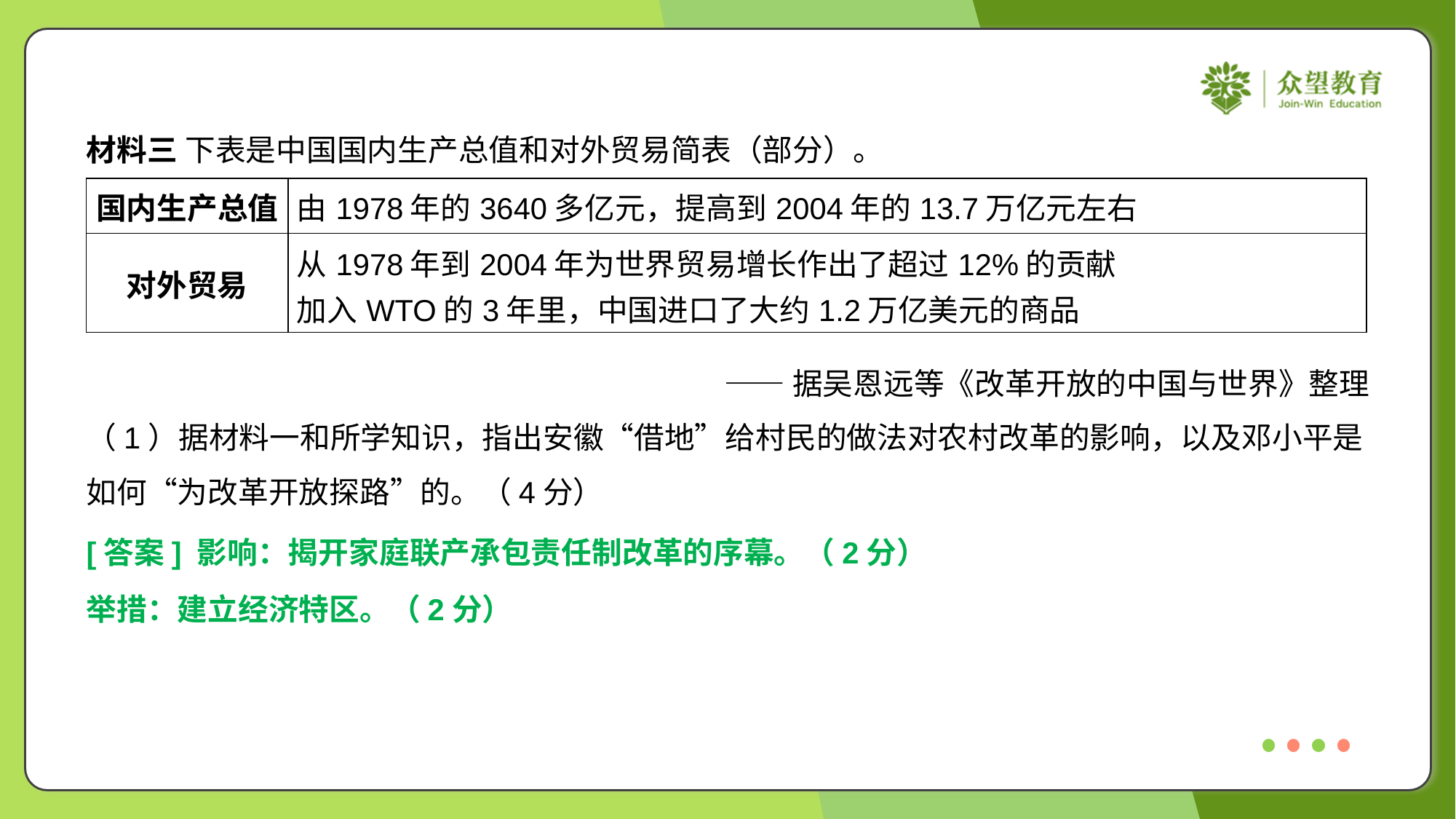

材料三 下表是中国国内生产总值和对外贸易简表（部分）。
| 国内生产总值 | 由1978年的3640多亿元，提高到2004年的13.7万亿元左右 |
| --- | --- |
| 对外贸易 | 从1978年到2004年为世界贸易增长作出了超过12%的贡献 加入WTO的3年里，中国进口了大约1.2万亿美元的商品 |
——据吴恩远等《改革开放的中国与世界》整理
（1）据材料一和所学知识，指出安徽“借地”给村民的做法对农村改革的影响，以及邓小平是
如何“为改革开放探路”的。（4分）
[答案] 影响：揭开家庭联产承包责任制改革的序幕。（2分）
举措：建立经济特区。（2分）